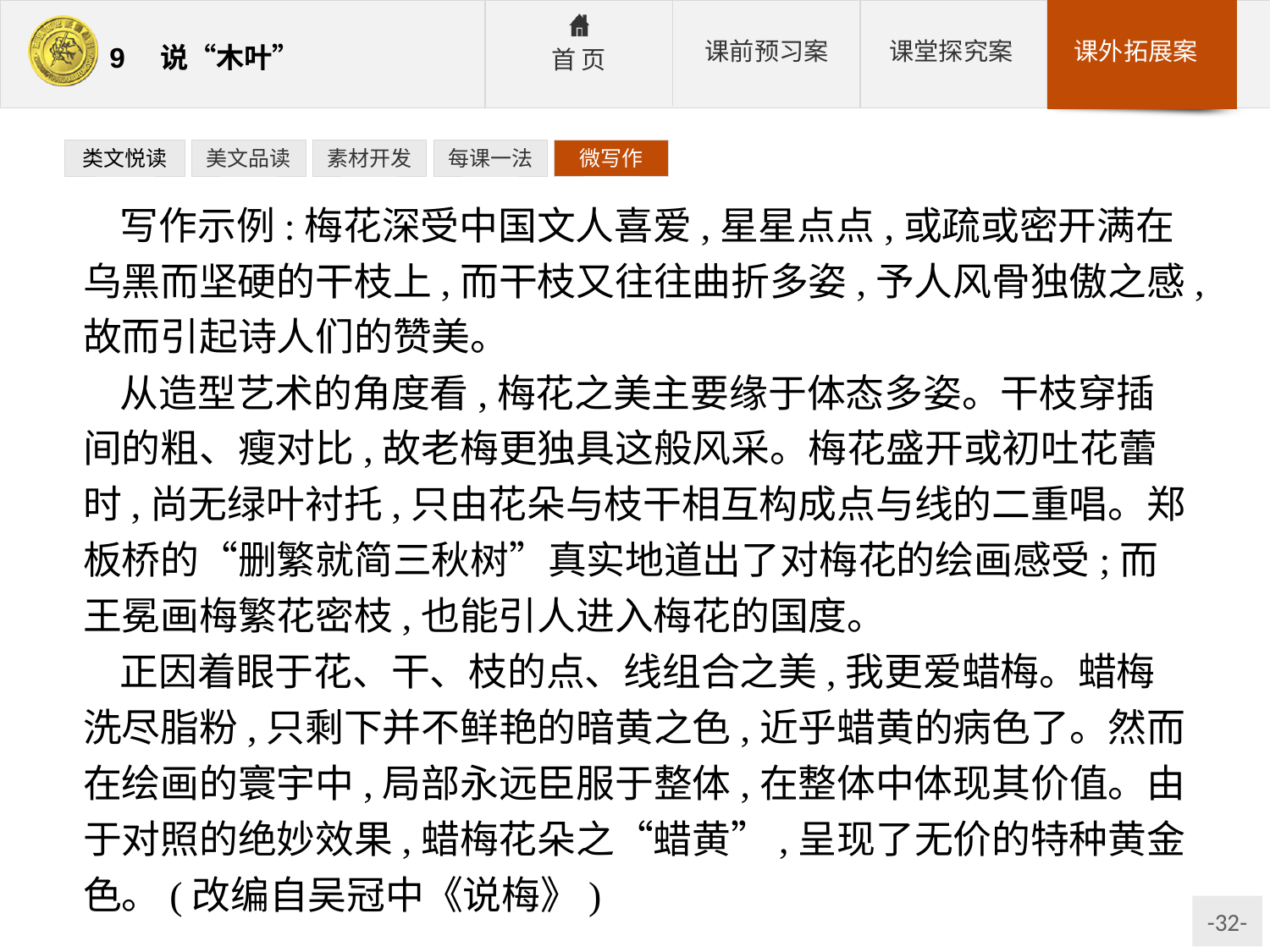

类文悦读
美文品读
素材开发
每课一法
微写作
写作示例:梅花深受中国文人喜爱,星星点点,或疏或密开满在乌黑而坚硬的干枝上,而干枝又往往曲折多姿,予人风骨独傲之感,故而引起诗人们的赞美。
从造型艺术的角度看,梅花之美主要缘于体态多姿。干枝穿插间的粗、瘦对比,故老梅更独具这般风采。梅花盛开或初吐花蕾时,尚无绿叶衬托,只由花朵与枝干相互构成点与线的二重唱。郑板桥的“删繁就简三秋树”真实地道出了对梅花的绘画感受;而王冕画梅繁花密枝,也能引人进入梅花的国度。
正因着眼于花、干、枝的点、线组合之美,我更爱蜡梅。蜡梅洗尽脂粉,只剩下并不鲜艳的暗黄之色,近乎蜡黄的病色了。然而在绘画的寰宇中,局部永远臣服于整体,在整体中体现其价值。由于对照的绝妙效果,蜡梅花朵之“蜡黄”,呈现了无价的特种黄金色。(改编自吴冠中《说梅》)